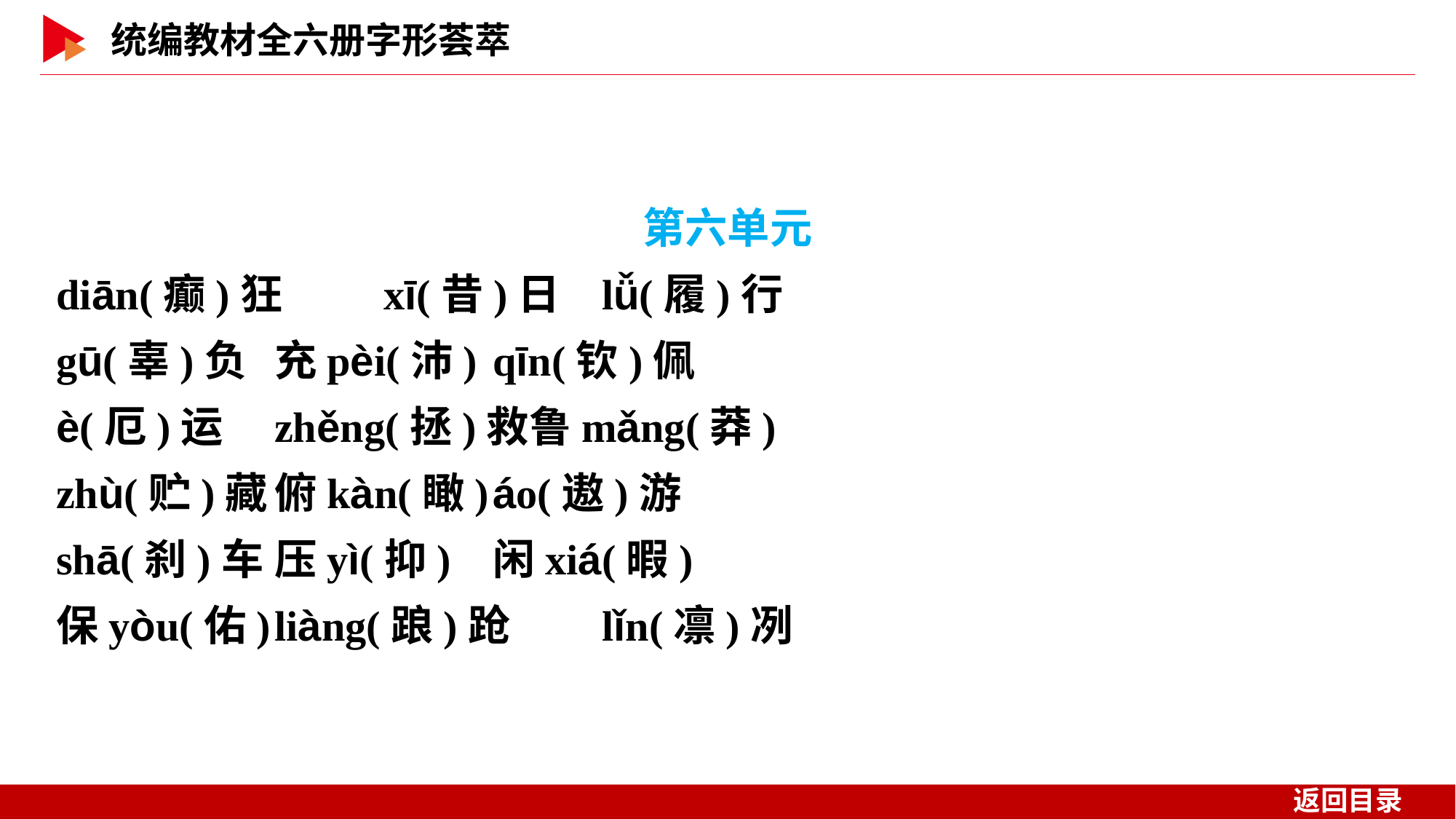

第六单元
diān(癫)狂	xī(昔)日	lǚ(履)行
gū(辜)负	充pèi(沛)	qīn(钦)佩
è(厄)运	zhěng(拯)救鲁mǎng(莽)
zhù(贮)藏	俯kàn(瞰)	áo(遨)游
shā(刹)车	压yì(抑)	闲xiá(暇)
保yòu(佑)	liàng(踉)跄	lǐn(凛)冽